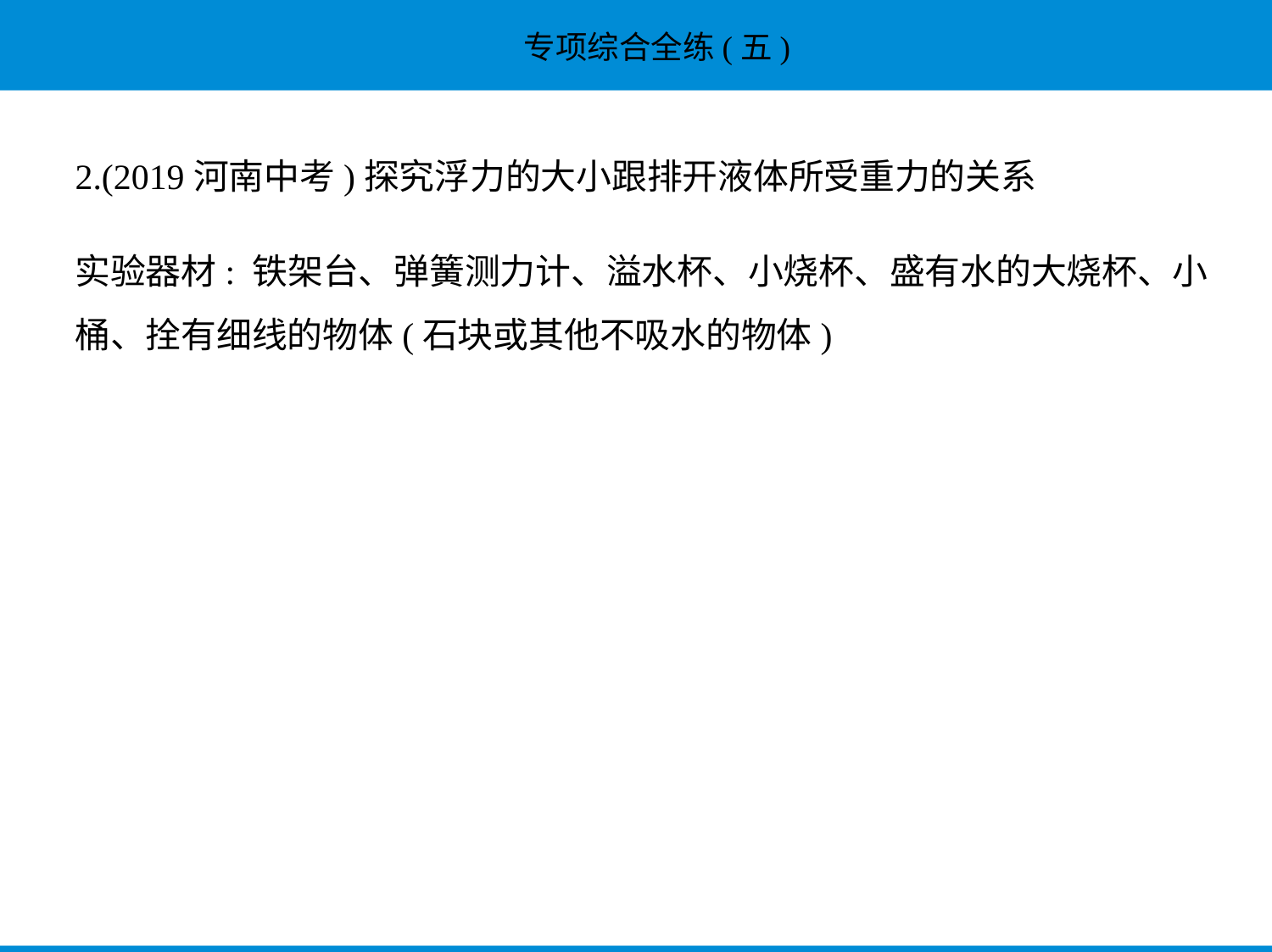

2.(2019河南中考)探究浮力的大小跟排开液体所受重力的关系
实验器材: 铁架台、弹簧测力计、溢水杯、小烧杯、盛有水的大烧杯、小
桶、拴有细线的物体(石块或其他不吸水的物体)